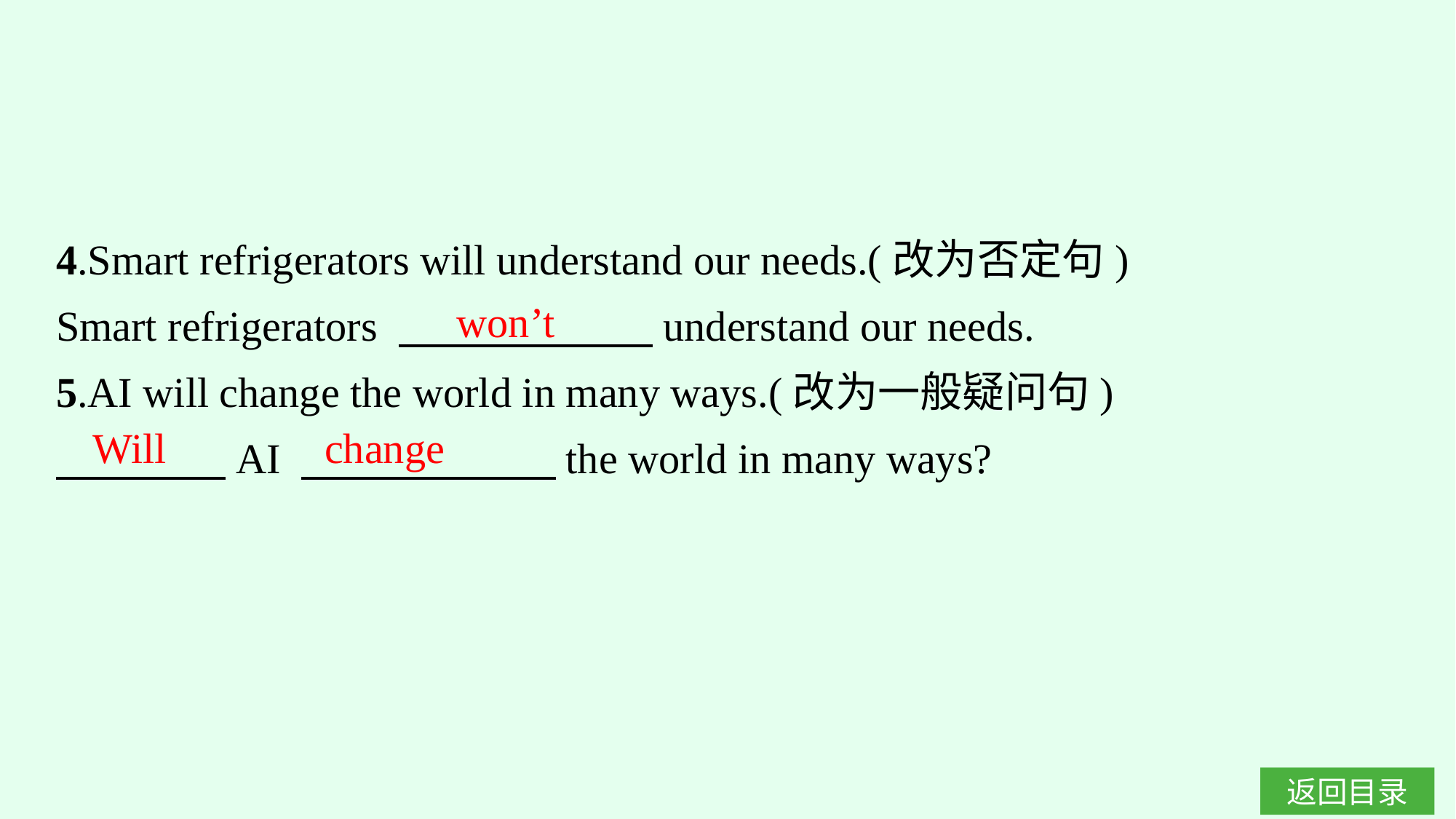

4.Smart refrigerators will understand our needs.(改为否定句)
Smart refrigerators 　　　　　　understand our needs.
5.AI will change the world in many ways.(改为一般疑问句)
　　　　AI 　　　　　　the world in many ways?
won’t
Will               change